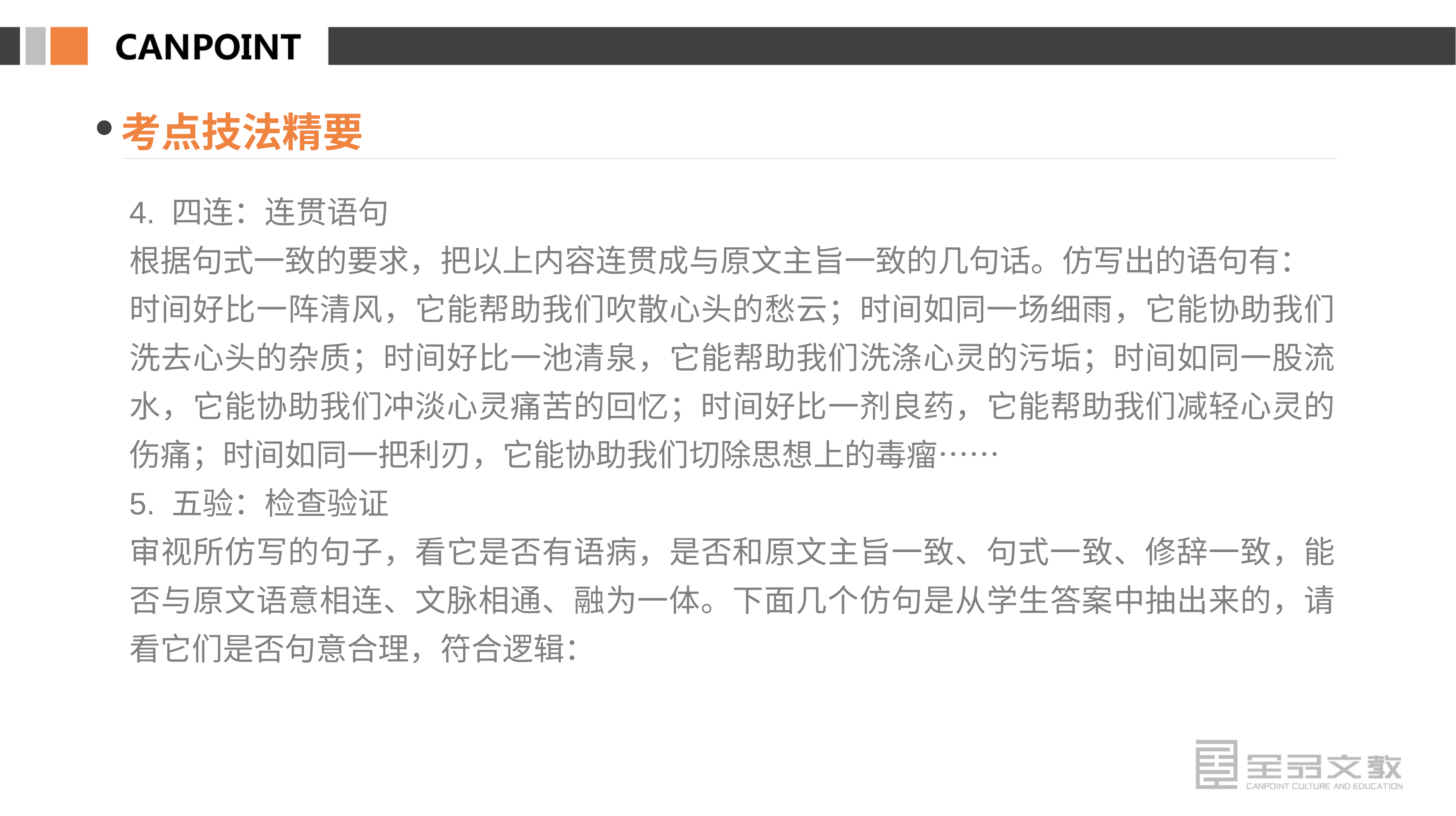

考点技法精要

4. 四连：连贯语句
根据句式一致的要求，把以上内容连贯成与原文主旨一致的几句话。仿写出的语句有：
时间好比一阵清风，它能帮助我们吹散心头的愁云；时间如同一场细雨，它能协助我们洗去心头的杂质；时间好比一池清泉，它能帮助我们洗涤心灵的污垢；时间如同一股流水，它能协助我们冲淡心灵痛苦的回忆；时间好比一剂良药，它能帮助我们减轻心灵的伤痛；时间如同一把利刃，它能协助我们切除思想上的毒瘤……
5. 五验：检查验证
审视所仿写的句子，看它是否有语病，是否和原文主旨一致、句式一致、修辞一致，能否与原文语意相连、文脉相通、融为一体。下面几个仿句是从学生答案中抽出来的，请看它们是否句意合理，符合逻辑：